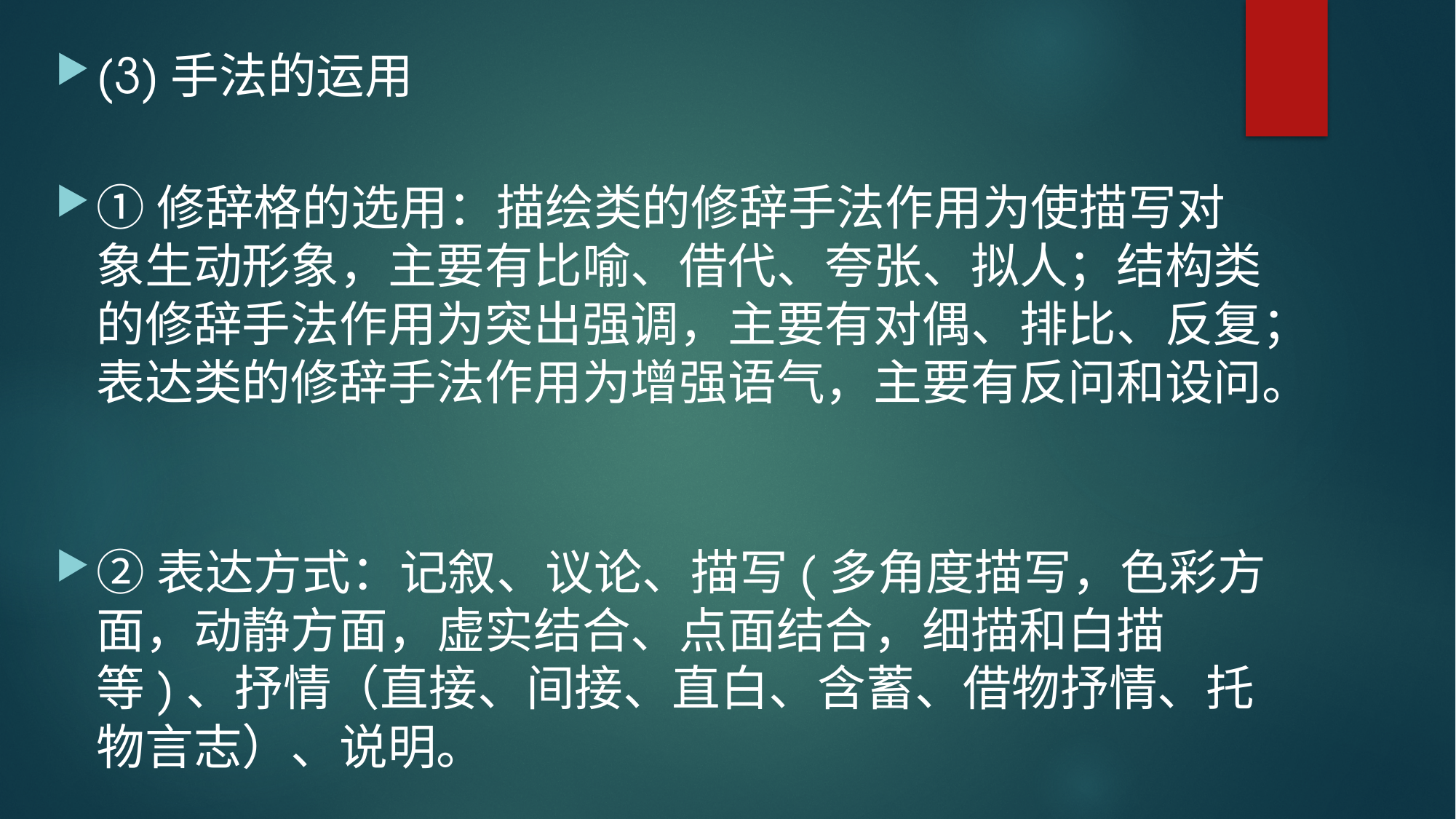

(3)手法的运用
①修辞格的选用：描绘类的修辞手法作用为使描写对象生动形象，主要有比喻、借代、夸张、拟人；结构类的修辞手法作用为突出强调，主要有对偶、排比、反复；表达类的修辞手法作用为增强语气，主要有反问和设问。
②表达方式：记叙、议论、描写(多角度描写，色彩方面，动静方面，虚实结合、点面结合，细描和白描等)、抒情（直接、间接、直白、含蓄、借物抒情、托物言志）、说明。